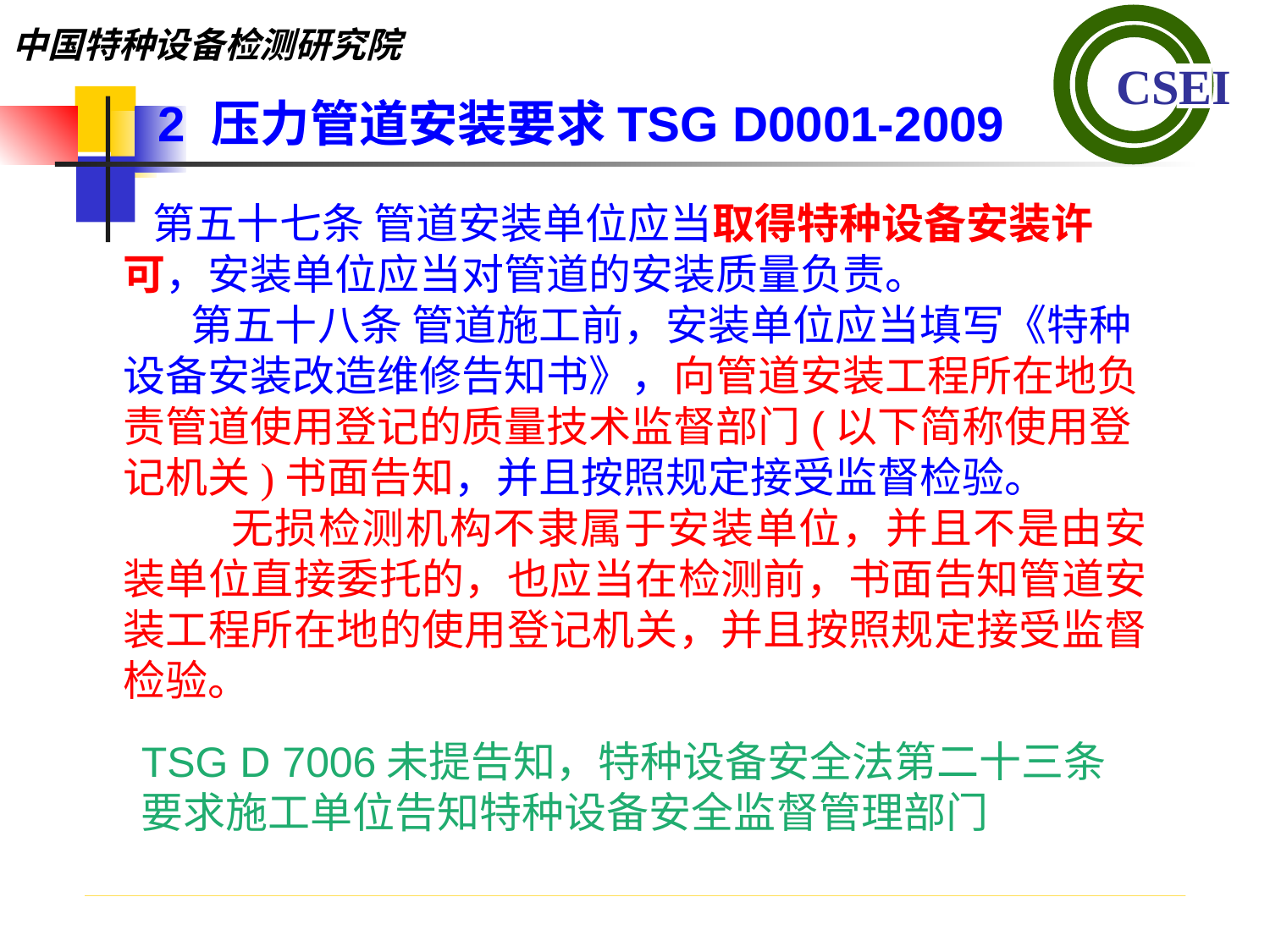

2 压力管道安装要求TSG D0001-2009
  第五十七条 管道安装单位应当取得特种设备安装许可，安装单位应当对管道的安装质量负责。      第五十八条 管道施工前，安装单位应当填写《特种设备安装改造维修告知书》，向管道安装工程所在地负责管道使用登记的质量技术监督部门(以下简称使用登记机关)书面告知，并且按照规定接受监督检验。     无损检测机构不隶属于安装单位，并且不是由安装单位直接委托的，也应当在检测前，书面告知管道安装工程所在地的使用登记机关，并且按照规定接受监督检验。
TSG D 7006未提告知，特种设备安全法第二十三条要求施工单位告知特种设备安全监督管理部门